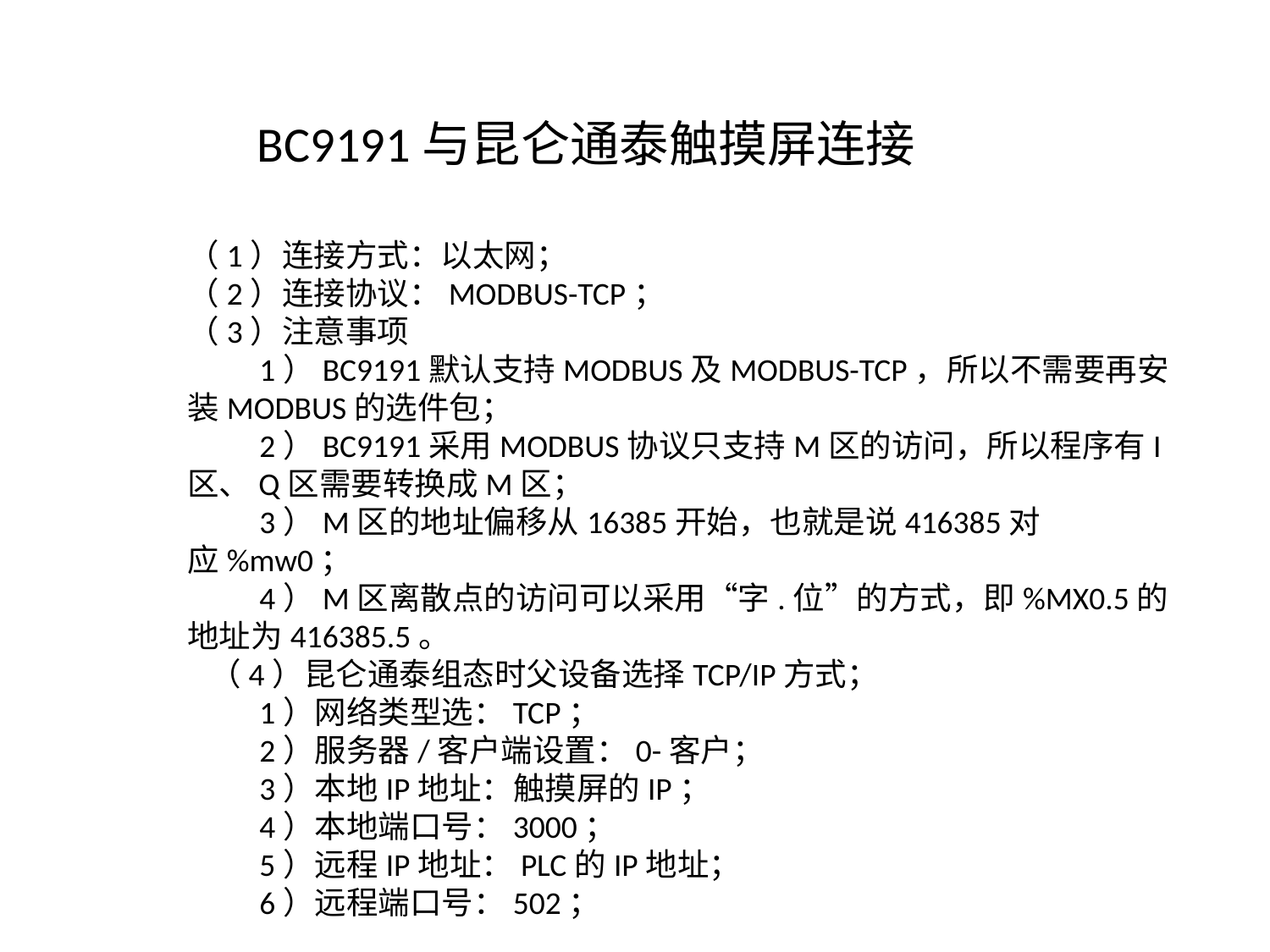

BC9191与昆仑通泰触摸屏连接
（1）连接方式：以太网；
（2）连接协议：MODBUS-TCP；
（3）注意事项
          1）BC9191默认支持MODBUS及MODBUS-TCP，所以不需要再安装MODBUS的选件包；
          2）BC9191采用MODBUS协议只支持M区的访问，所以程序有I区、Q区需要转换成M区；
          3）M区的地址偏移从16385开始，也就是说416385对应%mw0；
          4）M区离散点的访问可以采用“字.位”的方式，即%MX0.5的地址为416385.5。
  （4）昆仑通泰组态时父设备选择TCP/IP方式；
          1）网络类型选：TCP；
          2）服务器/客户端设置：0-客户；
          3）本地IP地址：触摸屏的IP；
          4）本地端口号：3000；
          5）远程IP地址：PLC的IP地址；
          6）远程端口号：502；